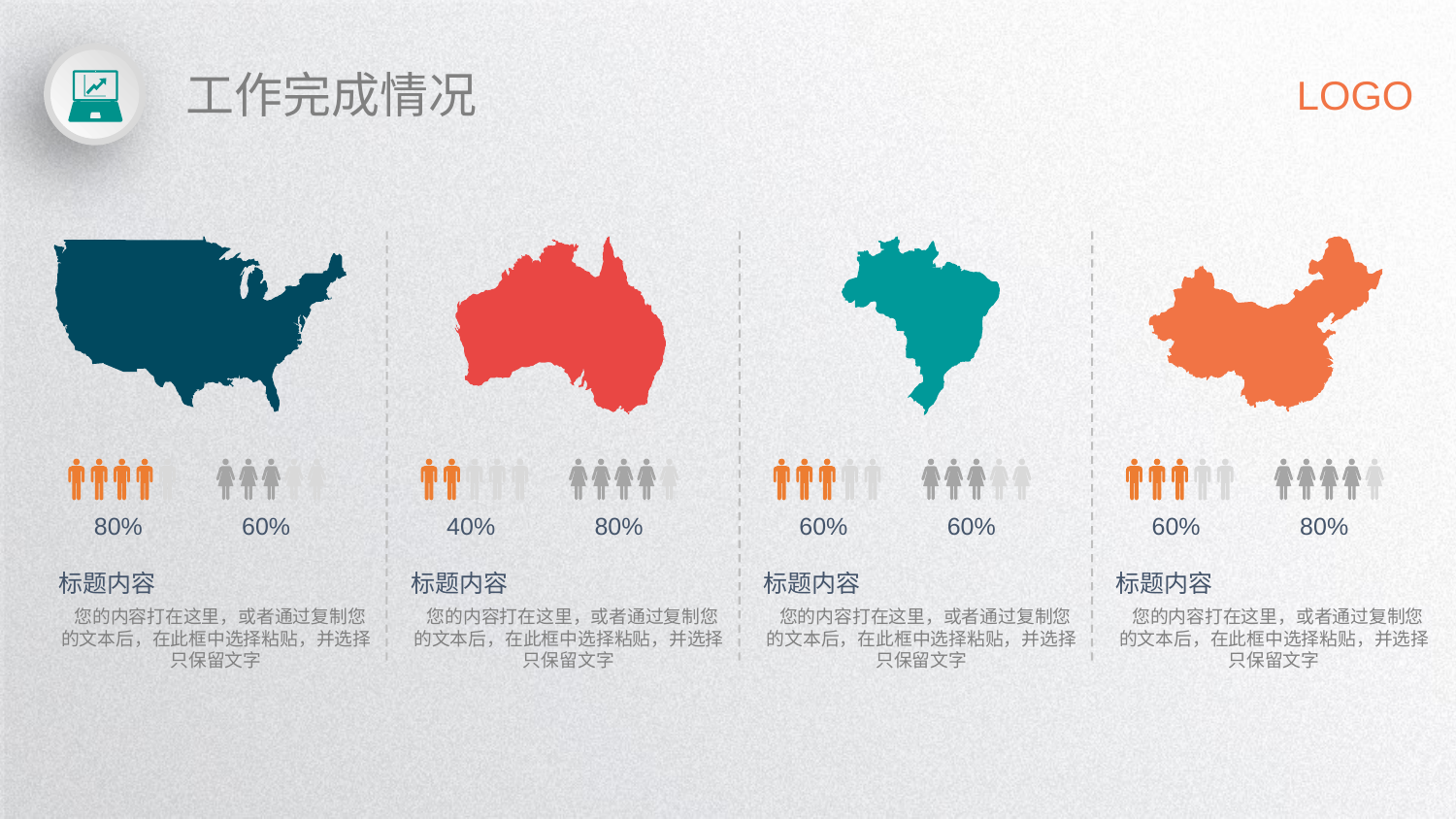

工作完成情况
LOGO

80%

40%

60%

60%

60%

80%

60%

80%
标题内容
 您的内容打在这里，或者通过复制您的文本后，在此框中选择粘贴，并选择只保留文字
标题内容
 您的内容打在这里，或者通过复制您的文本后，在此框中选择粘贴，并选择只保留文字
标题内容
 您的内容打在这里，或者通过复制您的文本后，在此框中选择粘贴，并选择只保留文字
标题内容
 您的内容打在这里，或者通过复制您的文本后，在此框中选择粘贴，并选择只保留文字